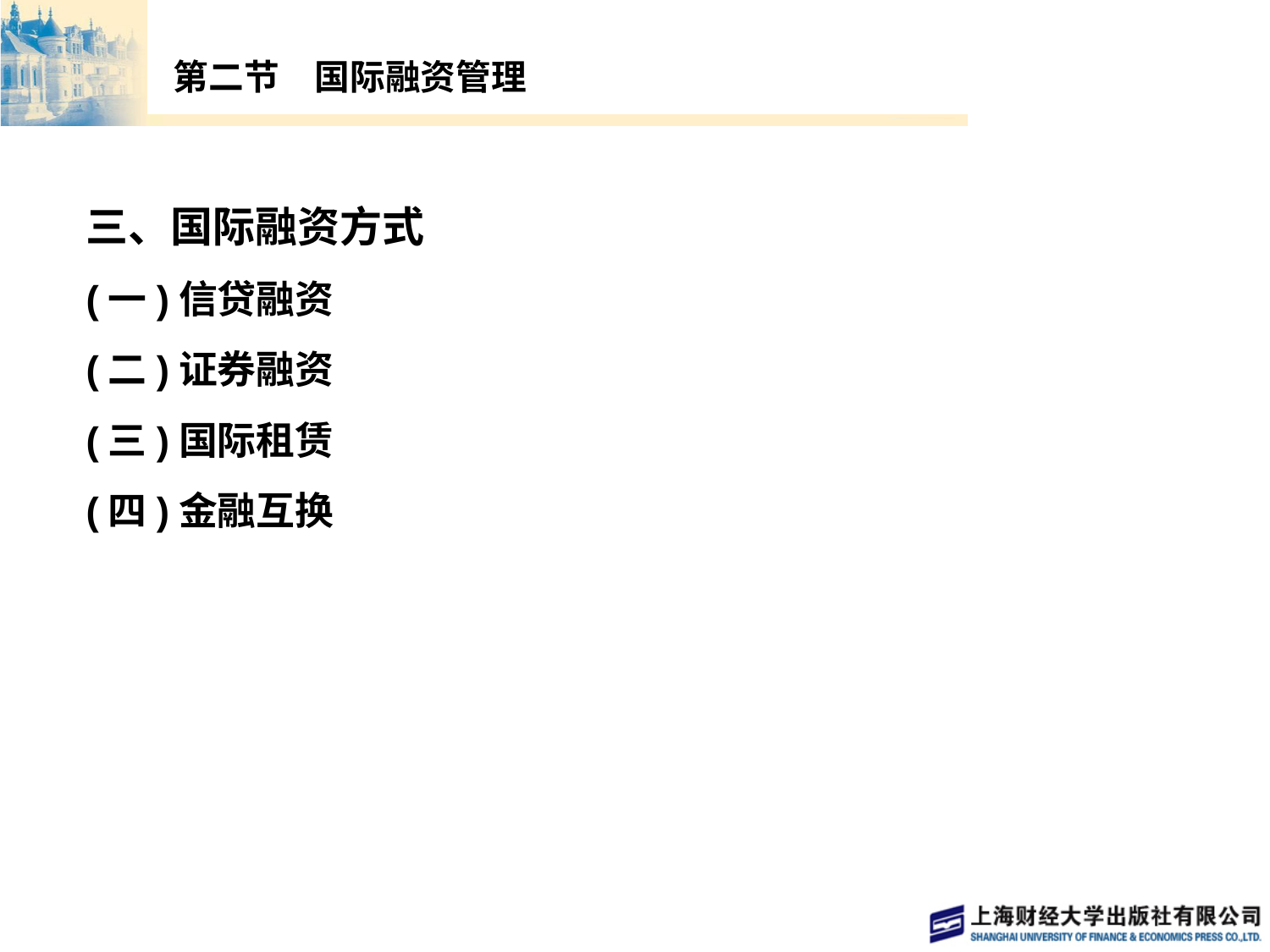

# 第二节　国际融资管理
三、国际融资方式
(一)信贷融资
(二)证券融资
(三)国际租赁
(四)金融互换